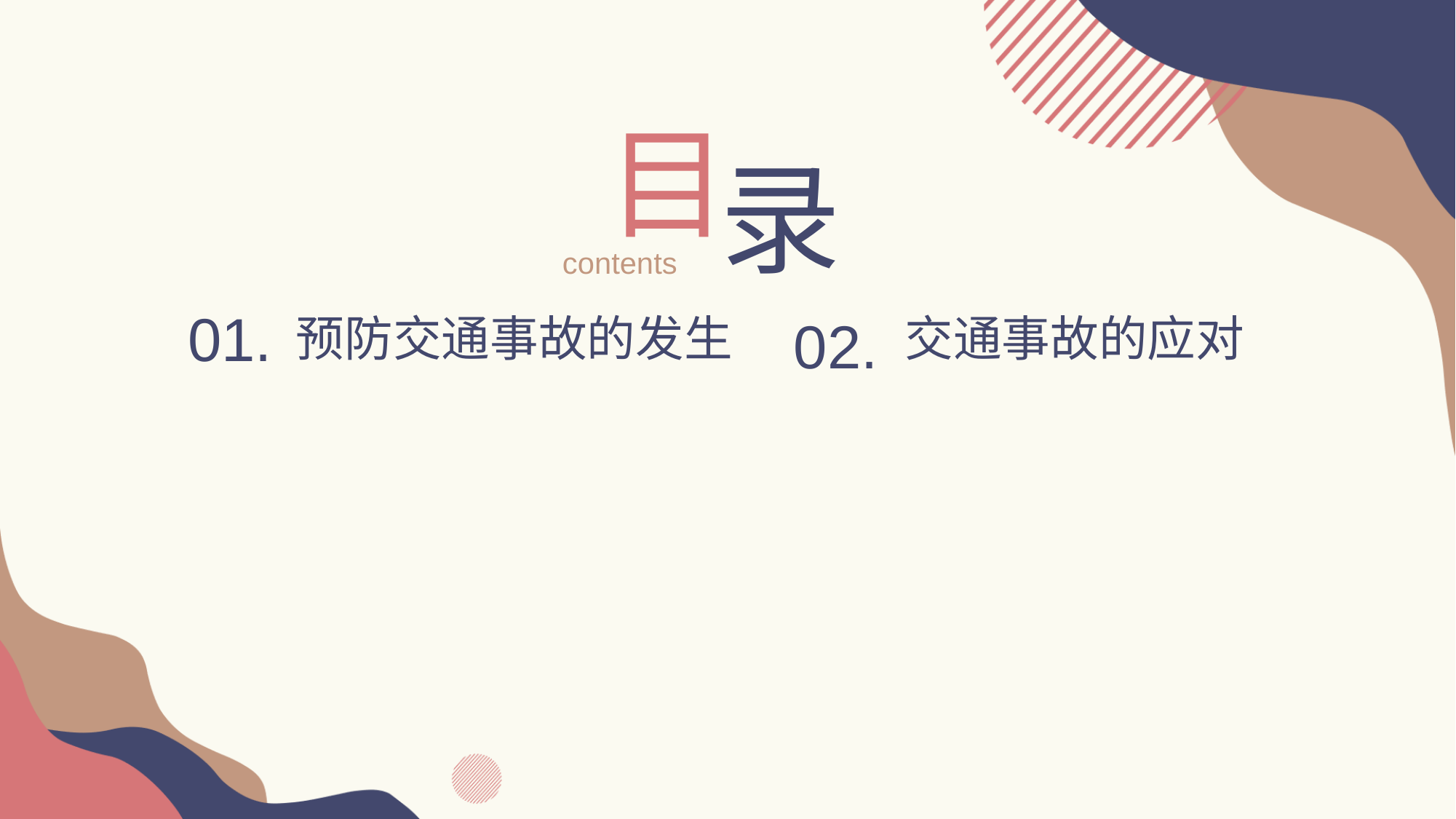

目
录
contents
01.
预防交通事故的发生
02.
交通事故的应对